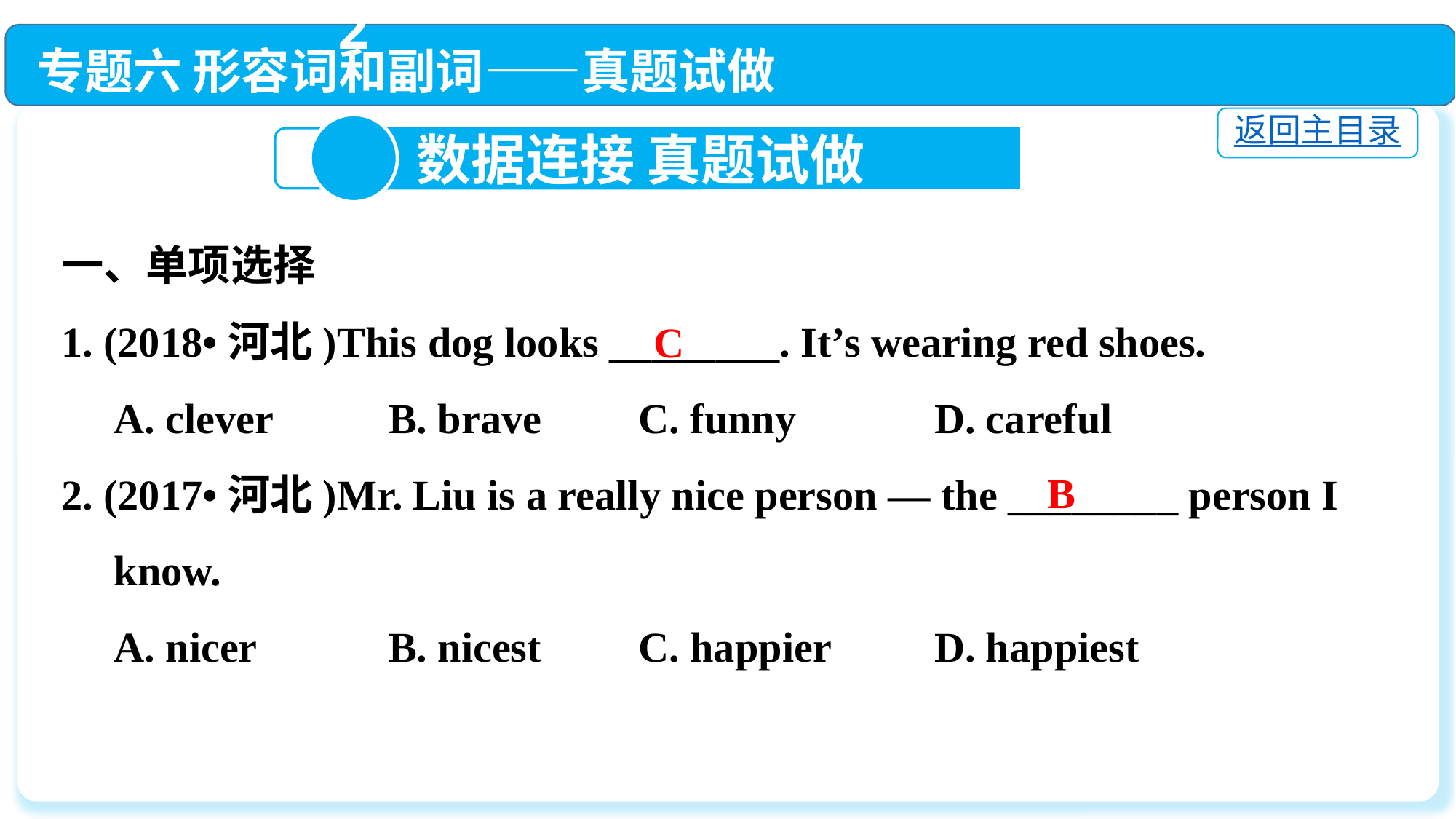

专题六 形容词和副词——真题试做

返回主目录
2

   数据连接 真题试做
一、单项选择
1. (2018•河北)This dog looks ________. It’s wearing red shoes.
     A. clever		B. brave	   C. funny		D. careful
2. (2017•河北)Mr. Liu is a really nice person — the ________ person I
     know.
     A. nicer		B. nicest	   C. happier	D. happiest
C
 B